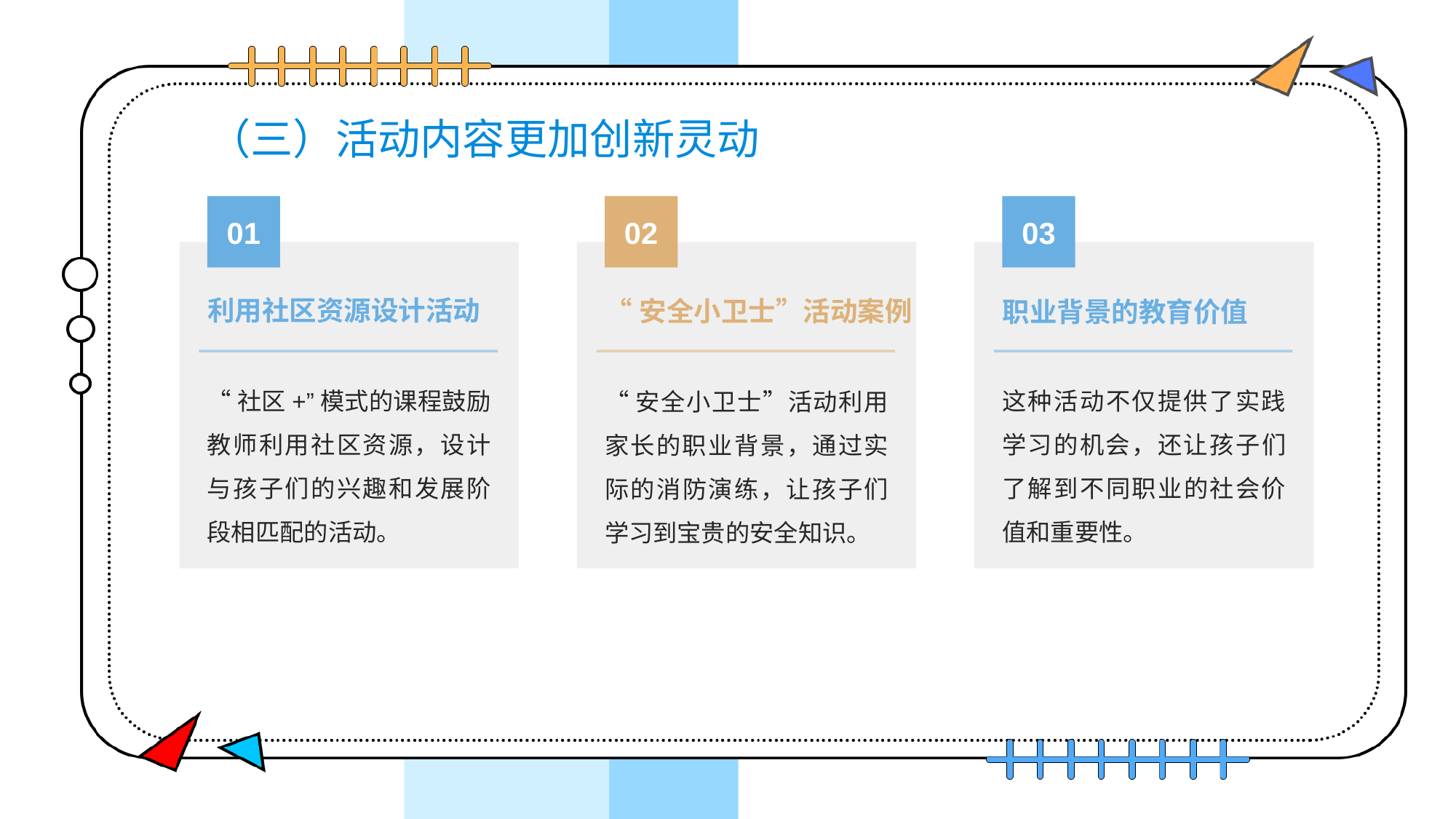

# （三）活动内容更加创新灵动
01

利用社区资源设计活动
“社区+”模式的课程鼓励教师利用社区资源，设计与孩子们的兴趣和发展阶段相匹配的活动。
02

“安全小卫士”活动案例
“安全小卫士”活动利用家长的职业背景，通过实际的消防演练，让孩子们学习到宝贵的安全知识。
03

职业背景的教育价值
这种活动不仅提供了实践学习的机会，还让孩子们了解到不同职业的社会价值和重要性。